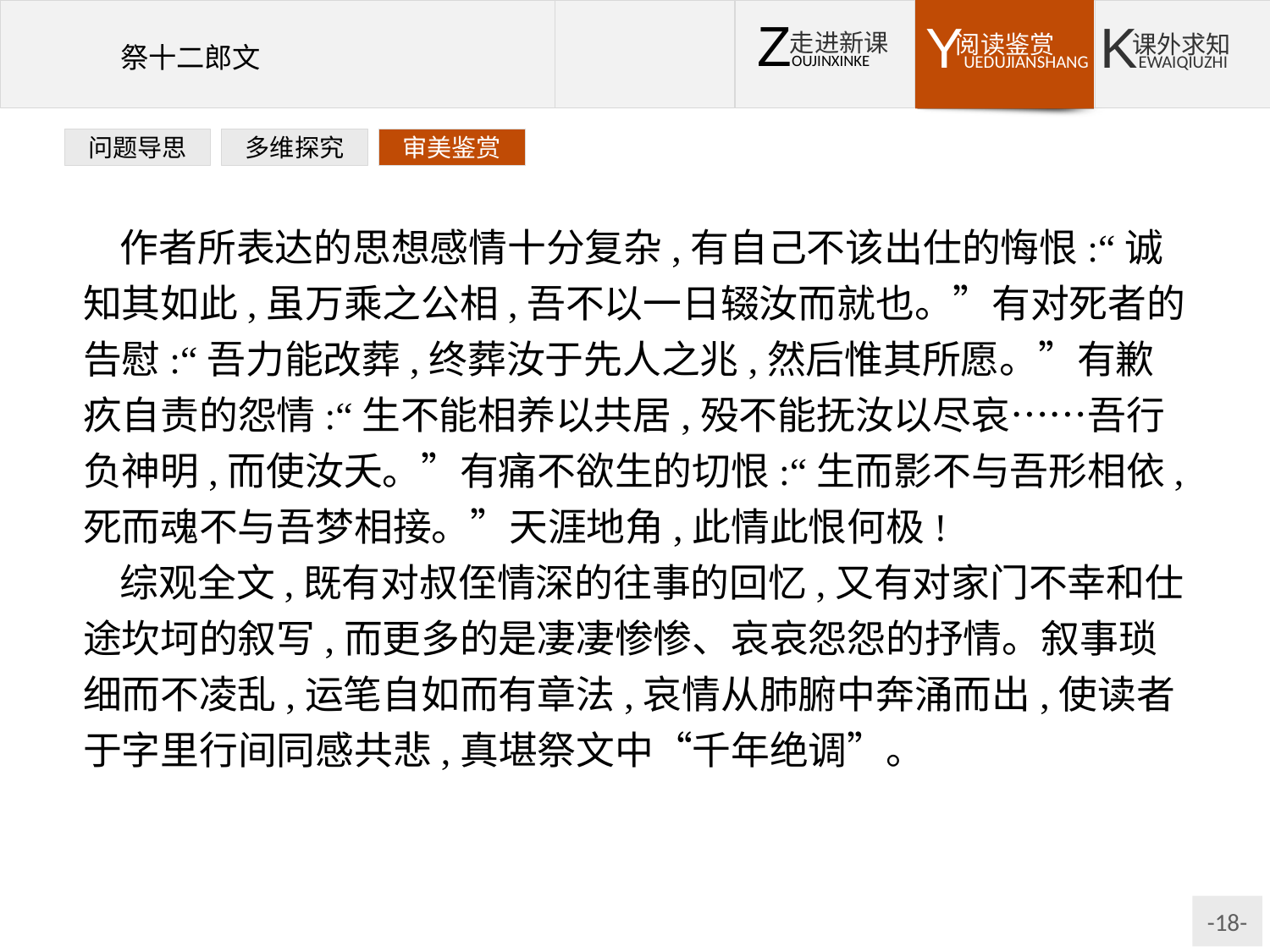

问题导思
多维探究
审美鉴赏
作者所表达的思想感情十分复杂,有自己不该出仕的悔恨:“诚知其如此,虽万乘之公相,吾不以一日辍汝而就也。”有对死者的告慰:“吾力能改葬,终葬汝于先人之兆,然后惟其所愿。”有歉疚自责的怨情:“生不能相养以共居,殁不能抚汝以尽哀……吾行负神明,而使汝夭。”有痛不欲生的切恨:“生而影不与吾形相依,死而魂不与吾梦相接。”天涯地角,此情此恨何极!
综观全文,既有对叔侄情深的往事的回忆,又有对家门不幸和仕途坎坷的叙写,而更多的是凄凄惨惨、哀哀怨怨的抒情。叙事琐细而不凌乱,运笔自如而有章法,哀情从肺腑中奔涌而出,使读者于字里行间同感共悲,真堪祭文中“千年绝调”。